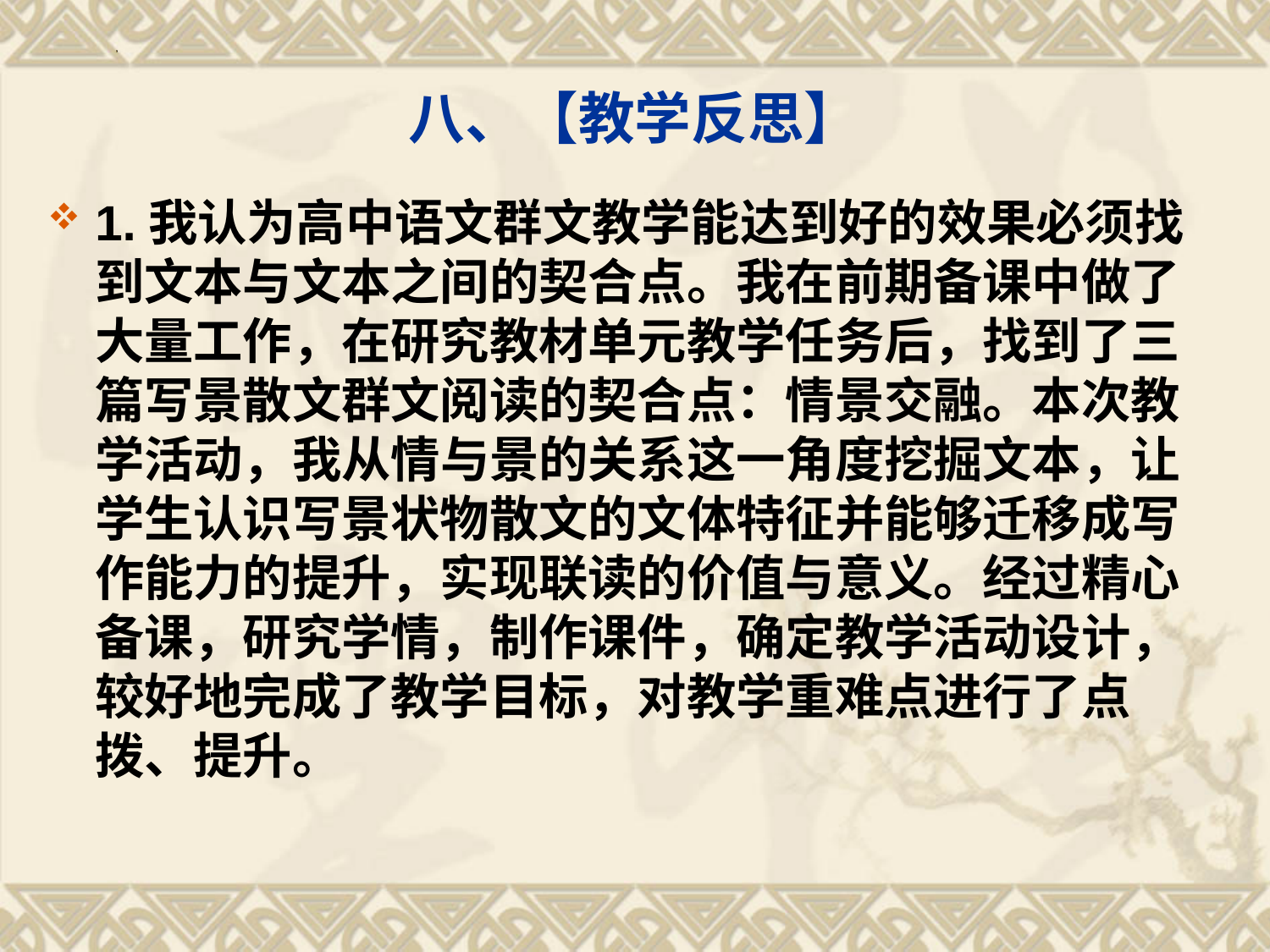

# 八、【教学反思】
1.我认为高中语文群文教学能达到好的效果必须找到文本与文本之间的契合点。我在前期备课中做了大量工作，在研究教材单元教学任务后，找到了三篇写景散文群文阅读的契合点：情景交融。本次教学活动，我从情与景的关系这一角度挖掘文本，让学生认识写景状物散文的文体特征并能够迁移成写作能力的提升，实现联读的价值与意义。经过精心备课，研究学情，制作课件，确定教学活动设计，较好地完成了教学目标，对教学重难点进行了点拨、提升。